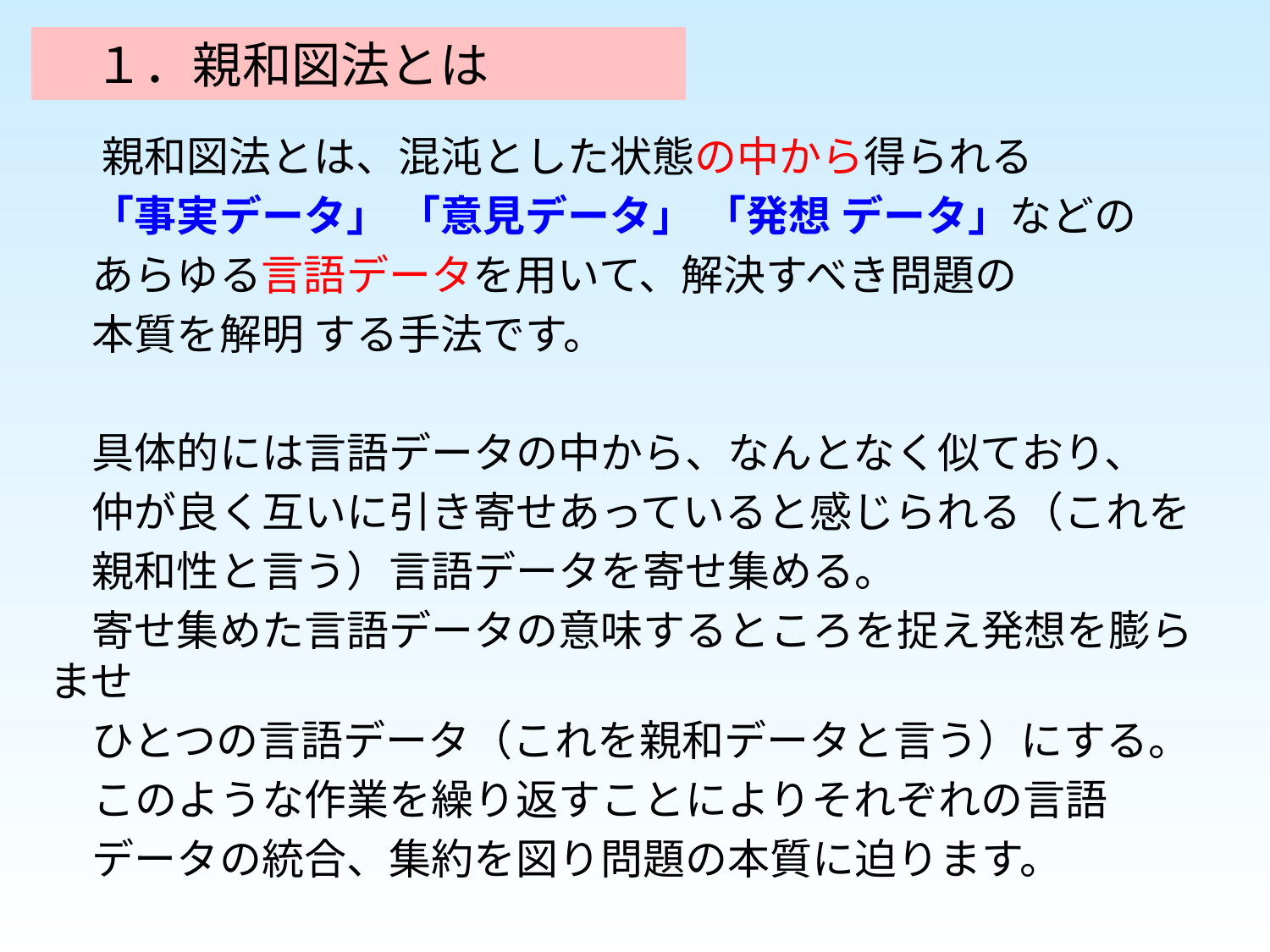

１．親和図法とは
　 親和図法とは、混沌とした状態の中から得られる
　「事実データ」 「意見データ」 「発想 データ」などの
　あらゆる言語データを用いて、解決すべき問題の
　本質を解明 する手法です。

　具体的には言語データの中から、なんとなく似ており、
　仲が良く互いに引き寄せあっていると感じられる（これを
　親和性と言う）言語データを寄せ集める。
　寄せ集めた言語データの意味するところを捉え発想を膨らませ
　ひとつの言語データ（これを親和データと言う）にする。
　このような作業を繰り返すことによりそれぞれの言語
　データの統合、集約を図り問題の本質に迫ります。